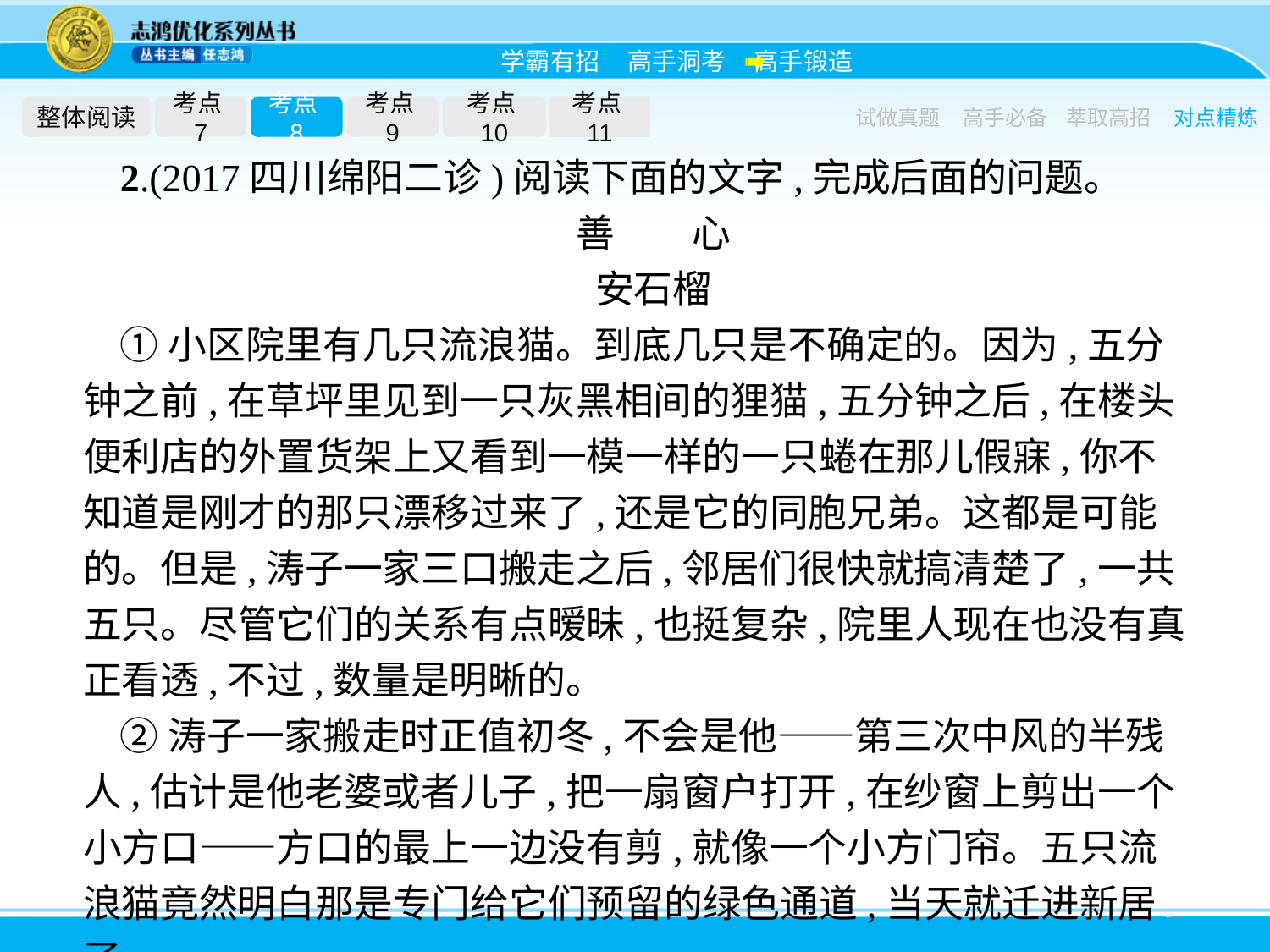

整体阅读
考点7
考点8
考点9
考点10
考点11
试做真题
高手必备
萃取高招
对点精炼
2.(2017四川绵阳二诊)阅读下面的文字,完成后面的问题。
善　　心
安石榴
①小区院里有几只流浪猫。到底几只是不确定的。因为,五分钟之前,在草坪里见到一只灰黑相间的狸猫,五分钟之后,在楼头便利店的外置货架上又看到一模一样的一只蜷在那儿假寐,你不知道是刚才的那只漂移过来了,还是它的同胞兄弟。这都是可能的。但是,涛子一家三口搬走之后,邻居们很快就搞清楚了,一共五只。尽管它们的关系有点暧昧,也挺复杂,院里人现在也没有真正看透,不过,数量是明晰的。
②涛子一家搬走时正值初冬,不会是他——第三次中风的半残人,估计是他老婆或者儿子,把一扇窗户打开,在纱窗上剪出一个小方口——方口的最上一边没有剪,就像一个小方门帘。五只流浪猫竟然明白那是专门给它们预留的绿色通道,当天就迁进新居了。